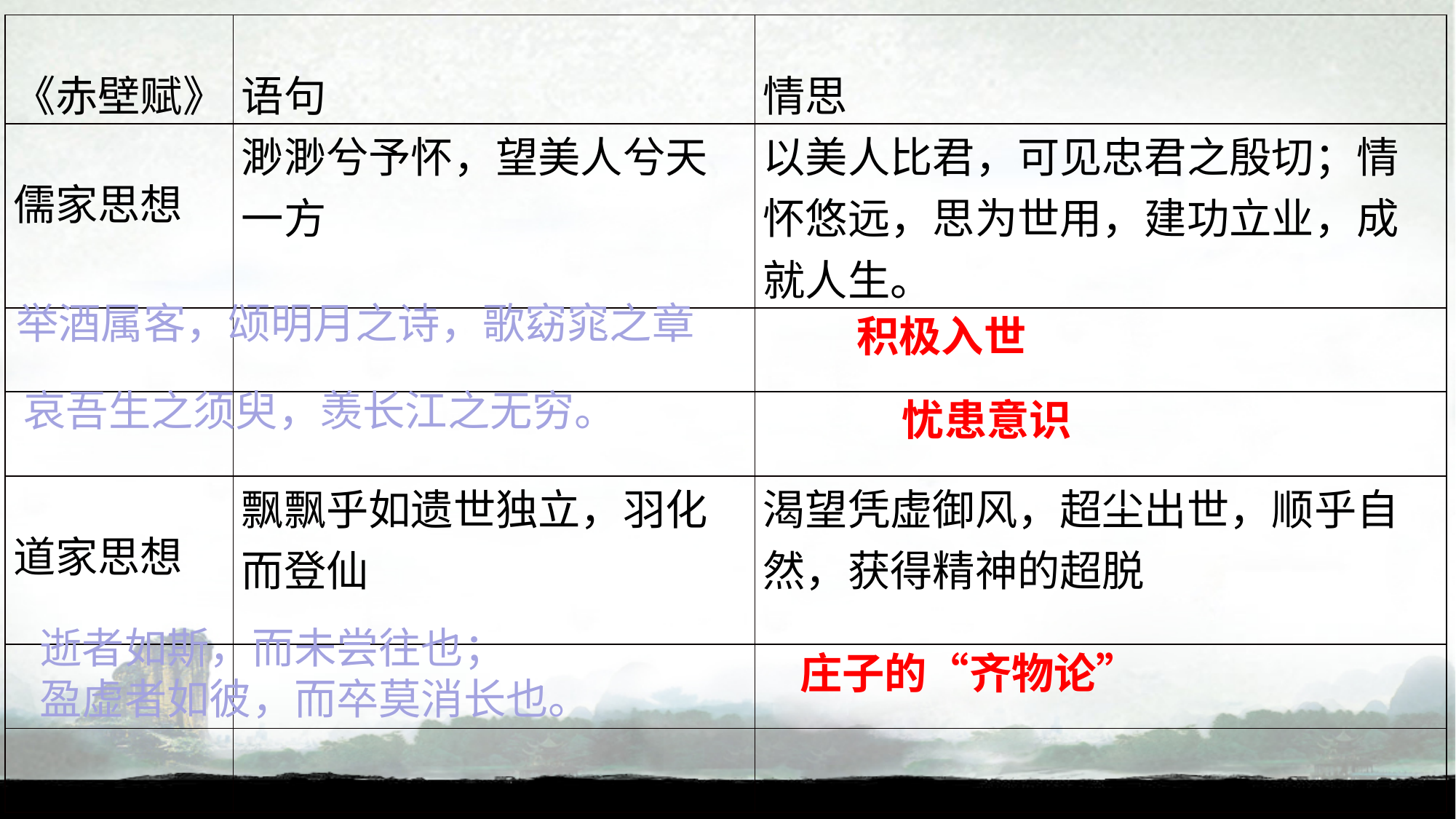

| 《赤壁赋》 | 语句 | 情思 |
| --- | --- | --- |
| 儒家思想 | 渺渺兮予怀，望美人兮天一方 | 以美人比君，可见忠君之殷切；情怀悠远，思为世用，建功立业，成就人生。 |
|  |  |  |
|  |  |  |
| 道家思想 | 飘飘乎如遗世独立，羽化而登仙 | 渴望凭虚御风，超尘出世，顺乎自然，获得精神的超脱 |
|  |  |  |
|  |  |  |
举酒属客，颂明月之诗，歌窈窕之章
积极入世
哀吾生之须臾，羡长江之无穷。
忧患意识
逝者如斯，而未尝往也；
盈虚者如彼，而卒莫消长也。
庄子的“齐物论”